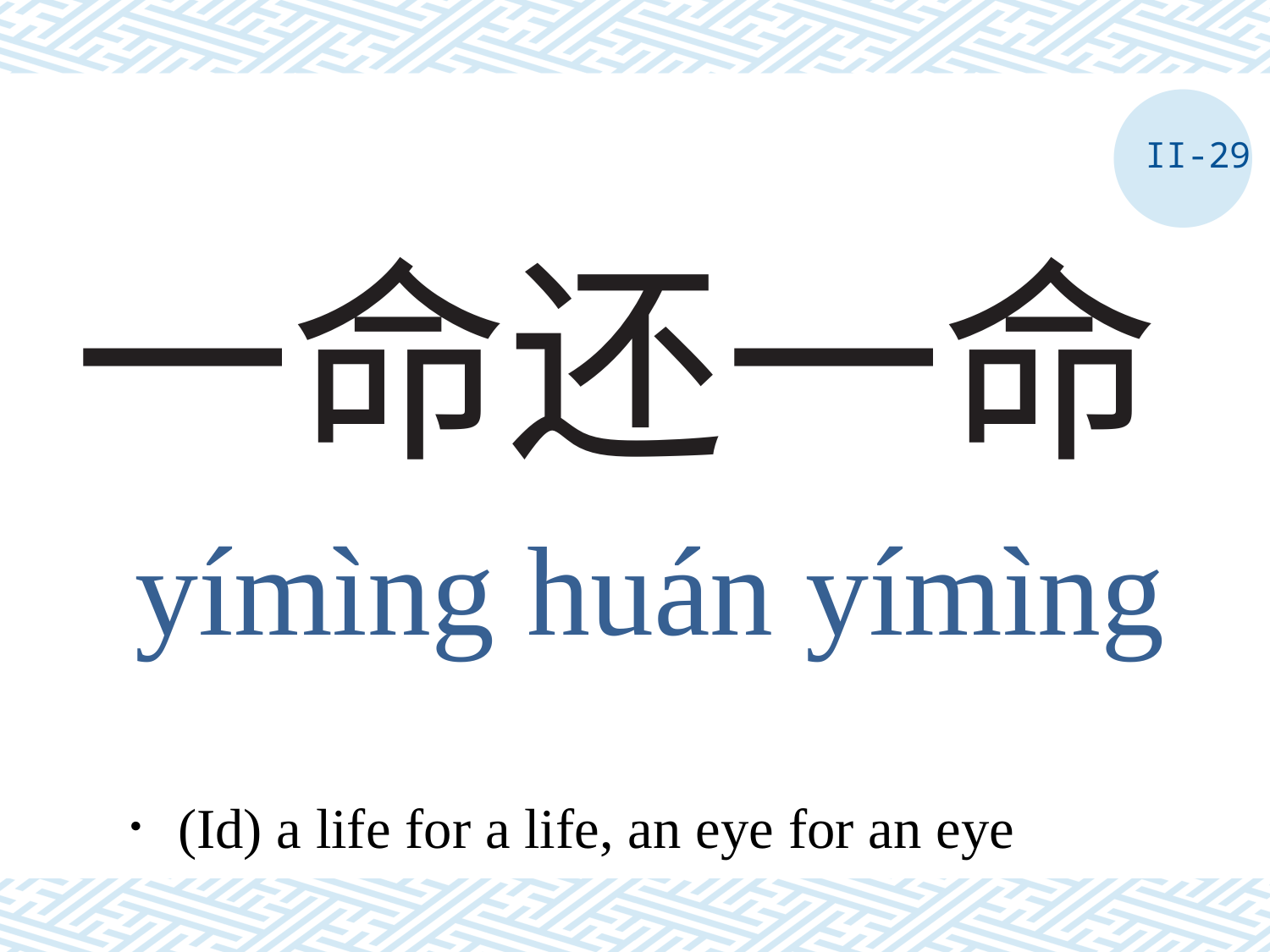

II-29

# 一命还一命
yímìng huán yímìng
．(Id) a life for a life, an eye for an eye